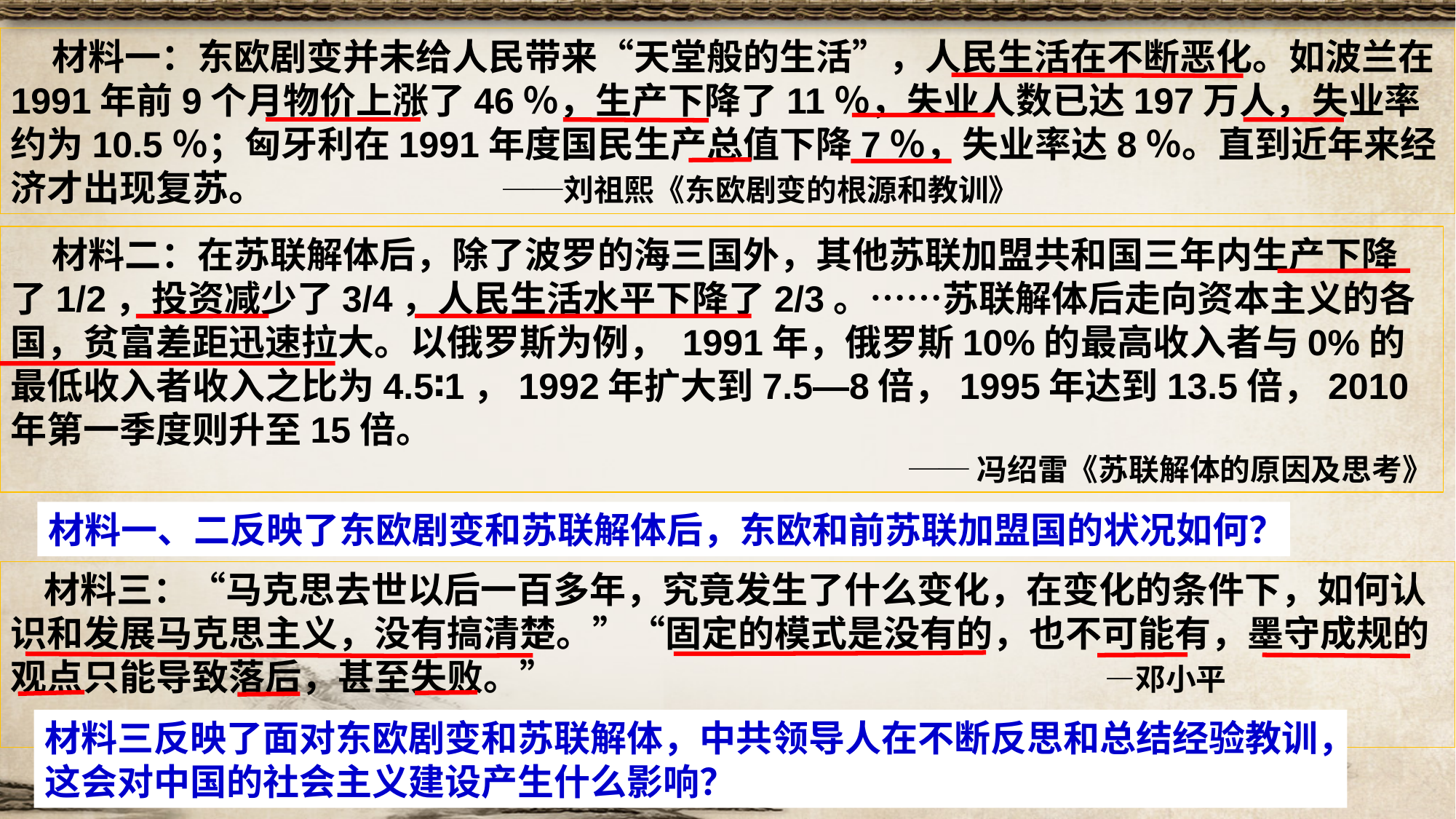

材料一：东欧剧变并未给人民带来“天堂般的生活”，人民生活在不断恶化。如波兰在1991年前9个月物价上涨了46％，生产下降了11％，失业人数已达197万人，失业率约为10.5％；匈牙利在1991年度国民生产总值下降7％，失业率达8％。直到近年来经济才出现复苏。                             ──刘祖熙《东欧剧变的根源和教训》

    材料二：在苏联解体后，除了波罗的海三国外，其他苏联加盟共和国三年内生产下降了1/2，投资减少了3/4，人民生活水平下降了2/3。……苏联解体后走向资本主义的各国，贫富差距迅速拉大。以俄罗斯为例， 1991年，俄罗斯10%的最高收入者与0%的最低收入者收入之比为4.5∶1，1992年扩大到7.5―8倍，1995年达到13.5倍，2010年第一季度则升至15倍。
──冯绍雷《苏联解体的原因及思考》

材料一、二反映了东欧剧变和苏联解体后，东欧和前苏联加盟国的状况如何？
   材料三：“马克思去世以后一百多年，究竟发生了什么变化，在变化的条件下，如何认识和发展马克思主义，没有搞清楚。”“固定的模式是没有的，也不可能有，墨守成规的观点只能导致落后，甚至失败。”                                                                   ―邓小平

材料三反映了面对东欧剧变和苏联解体，中共领导人在不断反思和总结经验教训，这会对中国的社会主义建设产生什么影响？